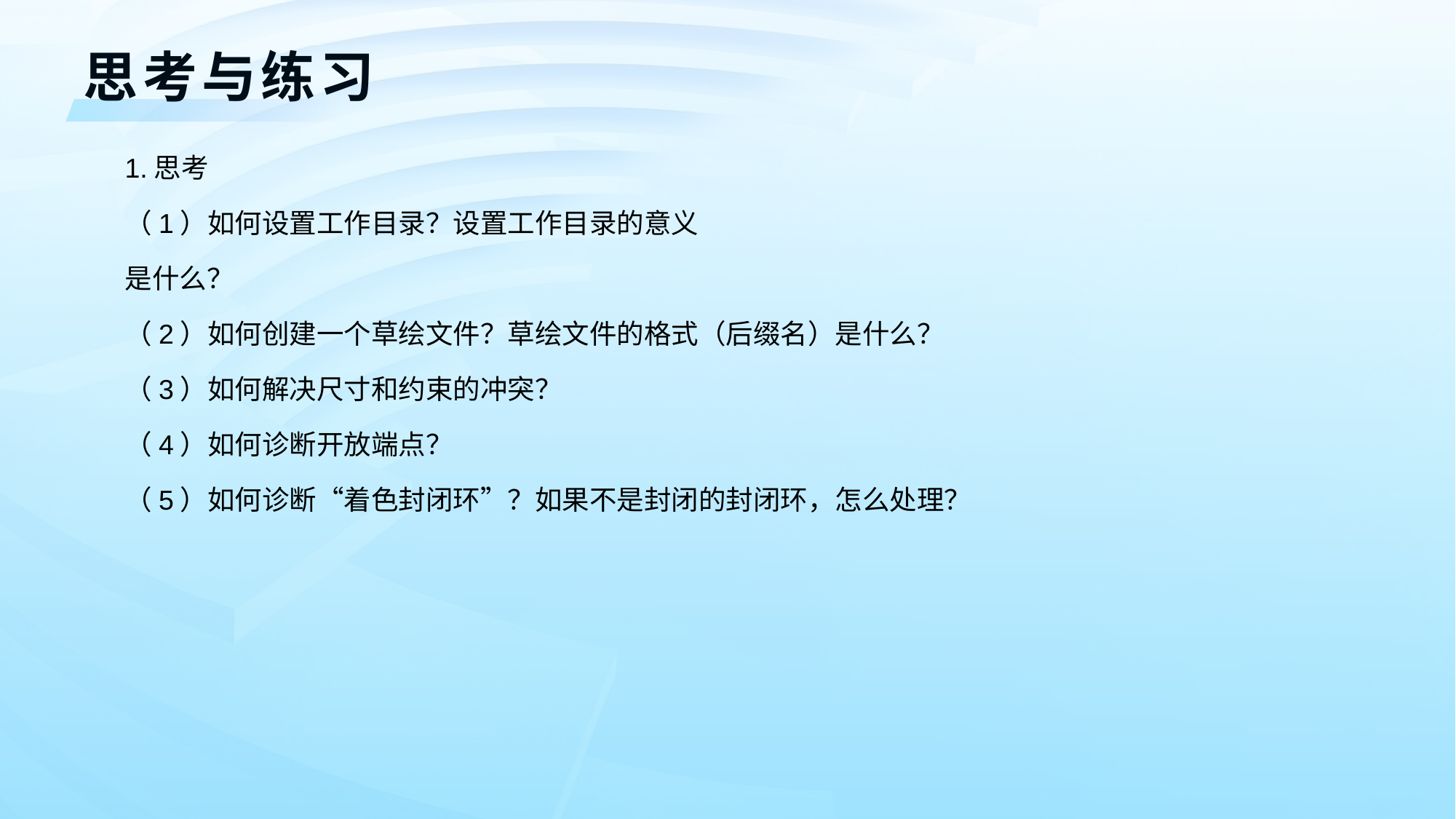

思考与练习
1.思考
（1）如何设置工作目录？设置工作目录的意义
是什么？
（2）如何创建一个草绘文件？草绘文件的格式（后缀名）是什么？
（3）如何解决尺寸和约束的冲突？
（4）如何诊断开放端点？
（5）如何诊断“着色封闭环”？如果不是封闭的封闭环，怎么处理？